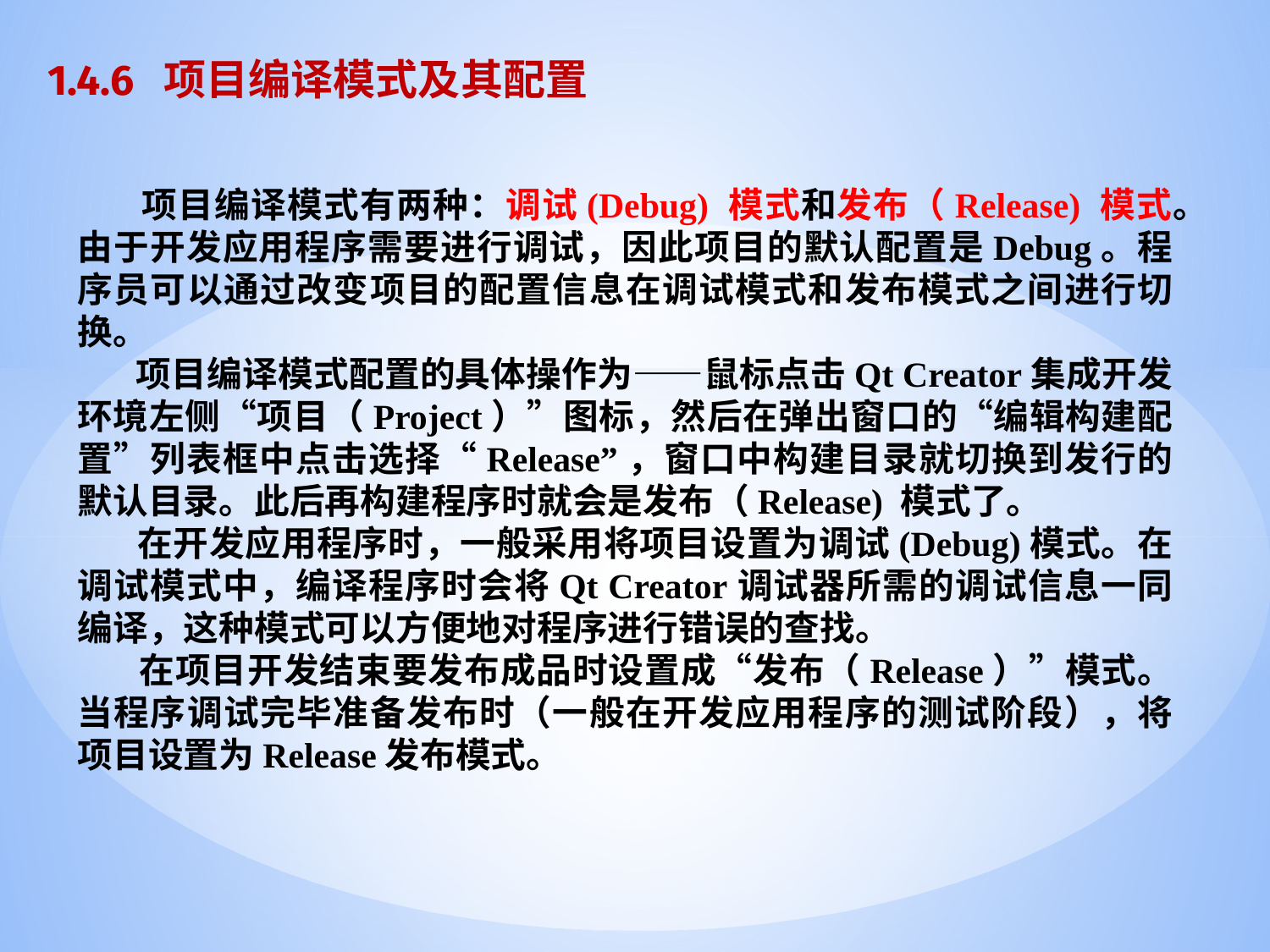

1.4.6  项目编译模式及其配置
      项目编译模式有两种：调试(Debug) 模式和发布（Release) 模式。由于开发应用程序需要进行调试，因此项目的默认配置是Debug。程序员可以通过改变项目的配置信息在调试模式和发布模式之间进行切换。
      项目编译模式配置的具体操作为——鼠标点击Qt Creator集成开发环境左侧“项目（Project）”图标，然后在弹出窗口的“编辑构建配置”列表框中点击选择“Release”，窗口中构建目录就切换到发行的默认目录。此后再构建程序时就会是发布（Release) 模式了。
      在开发应用程序时，一般采用将项目设置为调试(Debug)模式。在调试模式中，编译程序时会将Qt Creator调试器所需的调试信息一同编译，这种模式可以方便地对程序进行错误的查找。
      在项目开发结束要发布成品时设置成“发布（Release）”模式。当程序调试完毕准备发布时（一般在开发应用程序的测试阶段），将项目设置为Release发布模式。